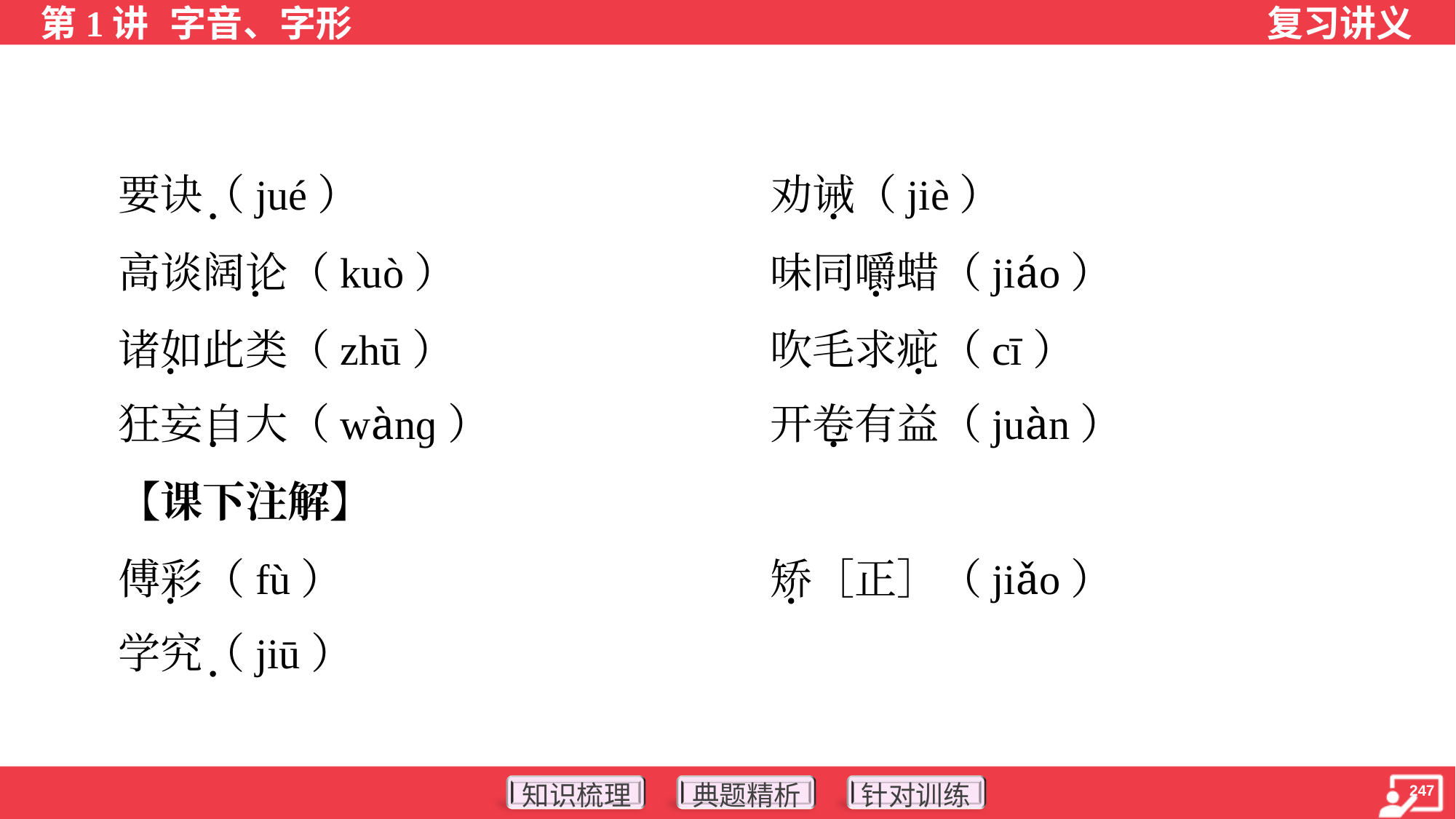

要诀（jué）	劝诫（jiè）
    高谈阔论（kuò）	味同嚼蜡（jiáo）
    诸如此类（zhū）	吹毛求疵（cī）
    狂妄自大（wànɡ）	开卷有益（juàn）

    【课下注解】
    傅彩（fù）	矫［正］（jiǎo）
    学究（jiū）